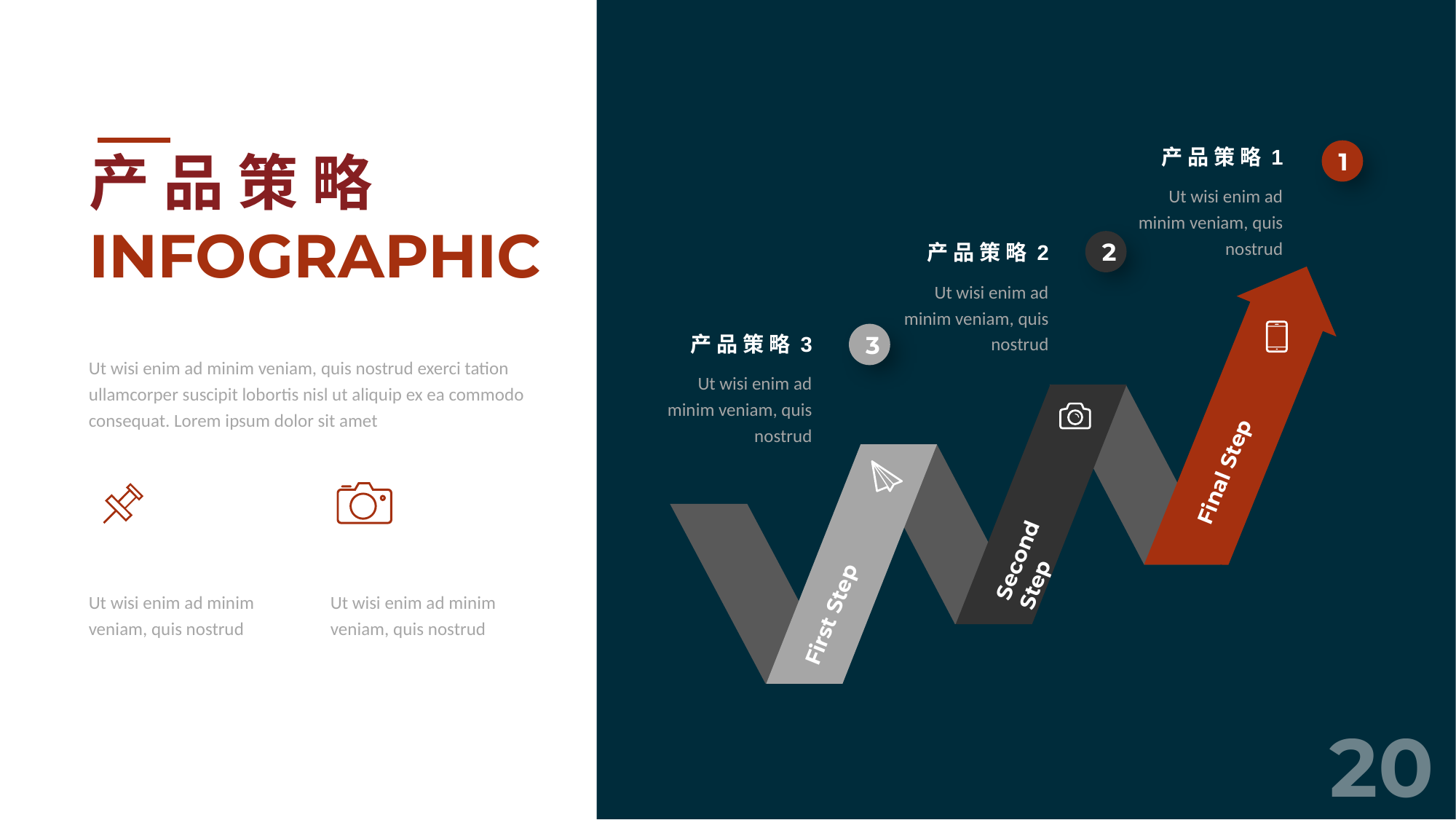

产 品 策 略 1
Ut wisi enim ad minim veniam, quis nostrud
产 品 策 略
INFOGRAPHIC
1
2
产 品 策 略 2
Ut wisi enim ad minim veniam, quis nostrud

Final Step

Second Step
First Step
Subtitle Text Goes Here
3
产 品 策 略 3
Ut wisi enim ad minim veniam, quis nostrud
Ut wisi enim ad minim veniam, quis nostrud exerci tation ullamcorper suscipit lobortis nisl ut aliquip ex ea commodo consequat. Lorem ipsum dolor sit amet

产 品 策 略 1
产 品 策 略 2
Ut wisi enim ad minim veniam, quis nostrud
Ut wisi enim ad minim veniam, quis nostrud
20